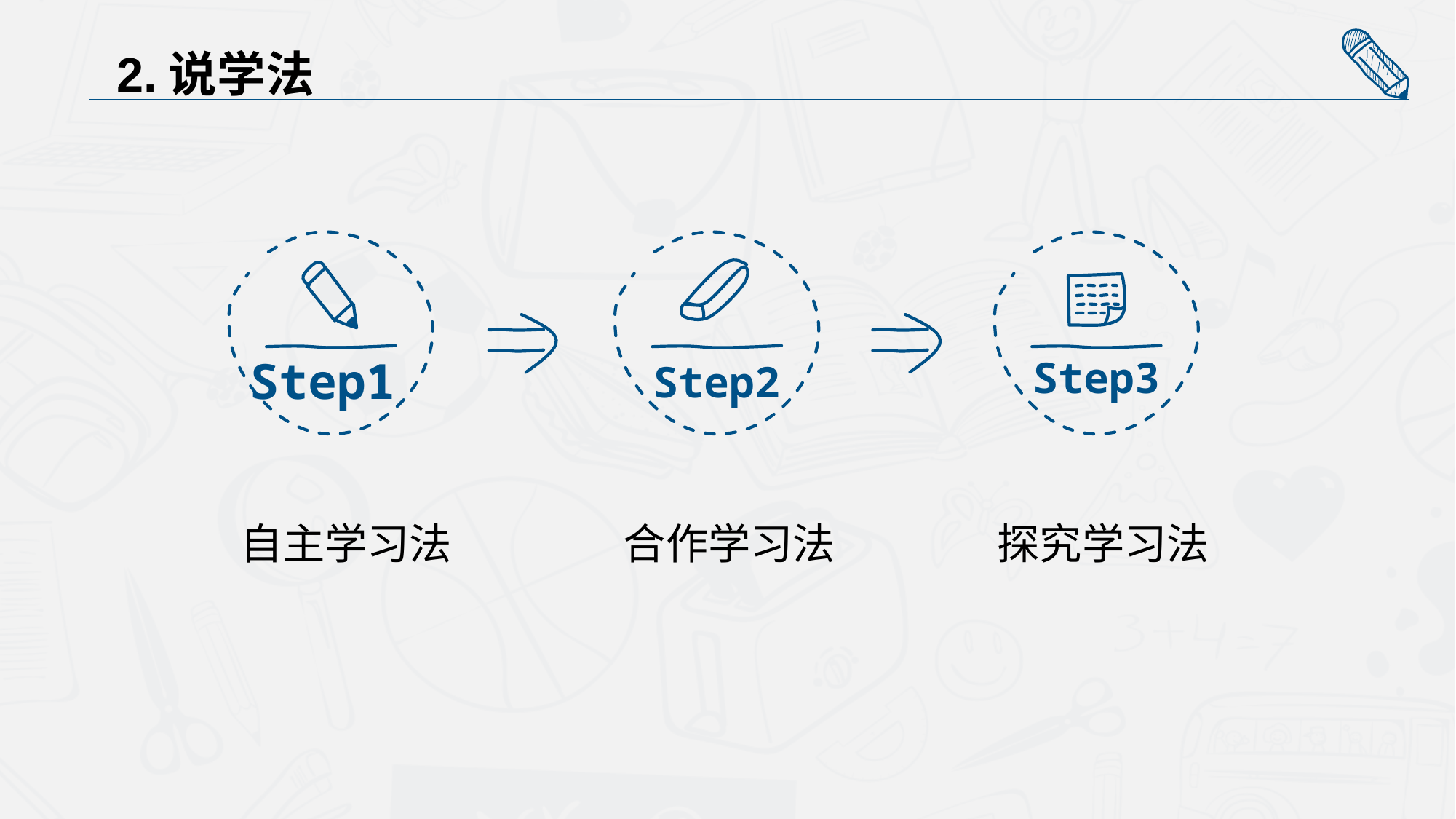

2.说学法

Step1

Step3

Step2
自主学习法
合作学习法
探究学习法